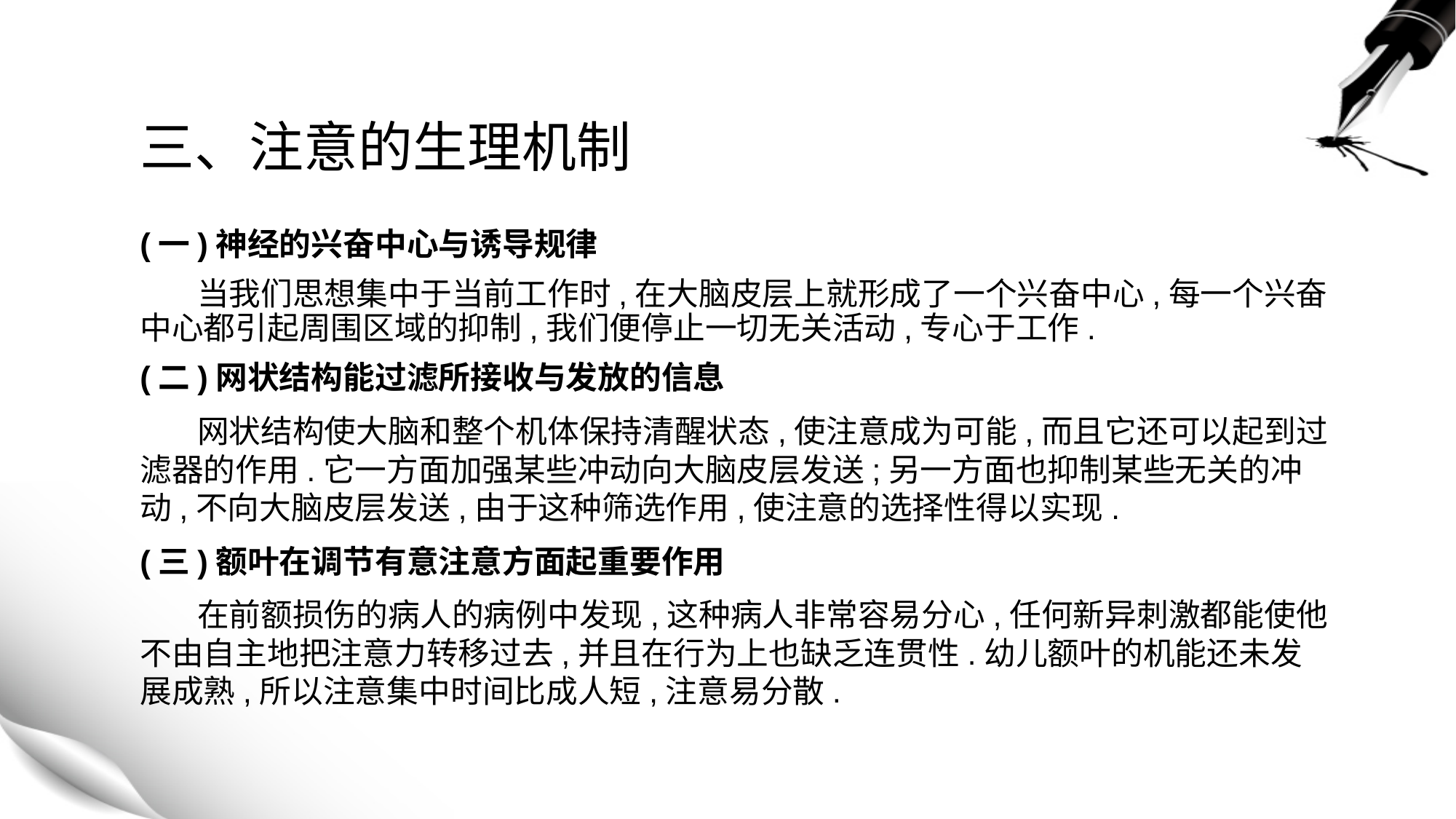

# 三、注意的生理机制
(一)神经的兴奋中心与诱导规律
       当我们思想集中于当前工作时,在大脑皮层上就形成了一个兴奋中心,每一个兴奋中心都引起周围区域的抑制,我们便停止一切无关活动,专心于工作.
(二)网状结构能过滤所接收与发放的信息
       网状结构使大脑和整个机体保持清醒状态,使注意成为可能,而且它还可以起到过滤器的作用.它一方面加强某些冲动向大脑皮层发送;另一方面也抑制某些无关的冲动,不向大脑皮层发送,由于这种筛选作用,使注意的选择性得以实现.
(三)额叶在调节有意注意方面起重要作用
       在前额损伤的病人的病例中发现,这种病人非常容易分心,任何新异刺激都能使他不由自主地把注意力转移过去,并且在行为上也缺乏连贯性.幼儿额叶的机能还未发展成熟,所以注意集中时间比成人短,注意易分散.